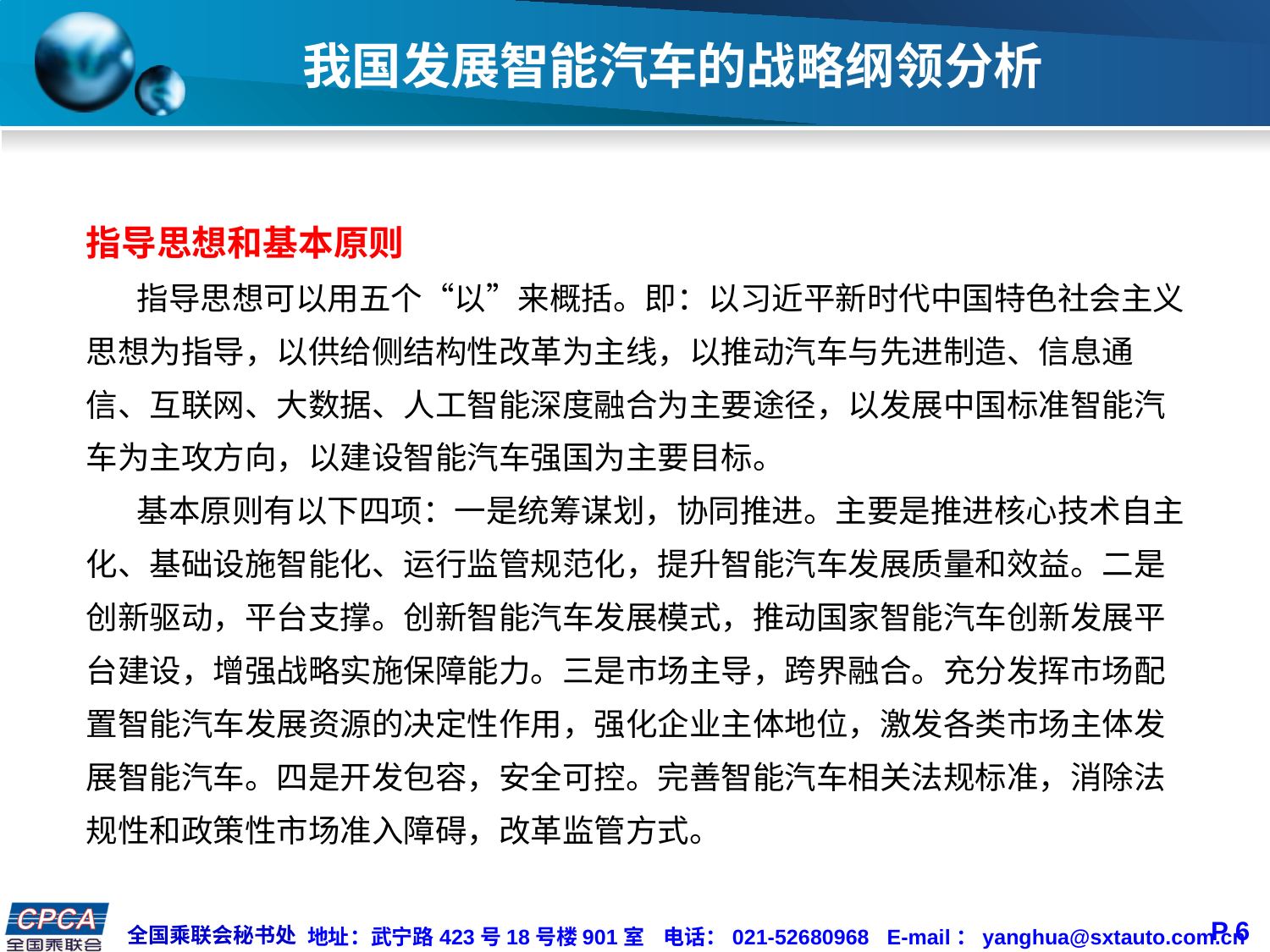

# 我国发展智能汽车的战略纲领分析
指导思想和基本原则
      指导思想可以用五个“以”来概括。即：以习近平新时代中国特色社会主义思想为指导，以供给侧结构性改革为主线，以推动汽车与先进制造、信息通信、互联网、大数据、人工智能深度融合为主要途径，以发展中国标准智能汽车为主攻方向，以建设智能汽车强国为主要目标。
      基本原则有以下四项：一是统筹谋划，协同推进。主要是推进核心技术自主化、基础设施智能化、运行监管规范化，提升智能汽车发展质量和效益。二是创新驱动，平台支撑。创新智能汽车发展模式，推动国家智能汽车创新发展平台建设，增强战略实施保障能力。三是市场主导，跨界融合。充分发挥市场配置智能汽车发展资源的决定性作用，强化企业主体地位，激发各类市场主体发展智能汽车。四是开发包容，安全可控。完善智能汽车相关法规标准，消除法规性和政策性市场准入障碍，改革监管方式。